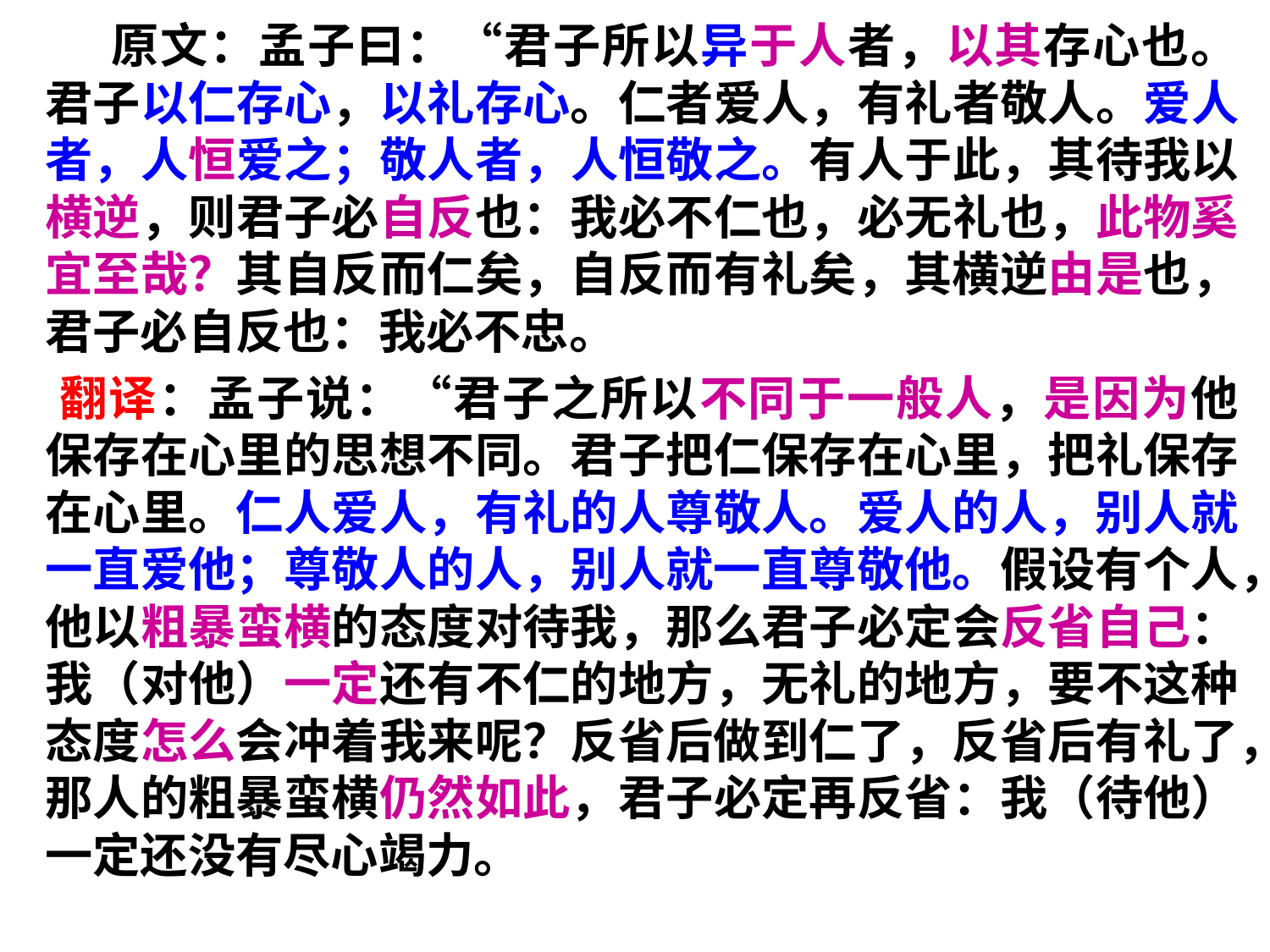

# 原文：孟子曰：“君子所以异于人者，以其存心也。君子以仁存心，以礼存心。仁者爱人，有礼者敬人。爱人者，人恒爱之；敬人者，人恒敬之。有人于此，其待我以横逆，则君子必自反也：我必不仁也，必无礼也，此物奚宜至哉？其自反而仁矣，自反而有礼矣，其横逆由是也，君子必自反也：我必不忠。
    翻译：孟子说：“君子之所以不同于一般人，是因为他保存在心里的思想不同。君子把仁保存在心里，把礼保存在心里。仁人爱人，有礼的人尊敬人。爱人的人，别人就一直爱他；尊敬人的人，别人就一直尊敬他。假设有个人，他以粗暴蛮横的态度对待我，那么君子必定会反省自己：我（对他）一定还有不仁的地方，无礼的地方，要不这种态度怎么会冲着我来呢？反省后做到仁了，反省后有礼了，那人的粗暴蛮横仍然如此，君子必定再反省：我（待他）一定还没有尽心竭力。